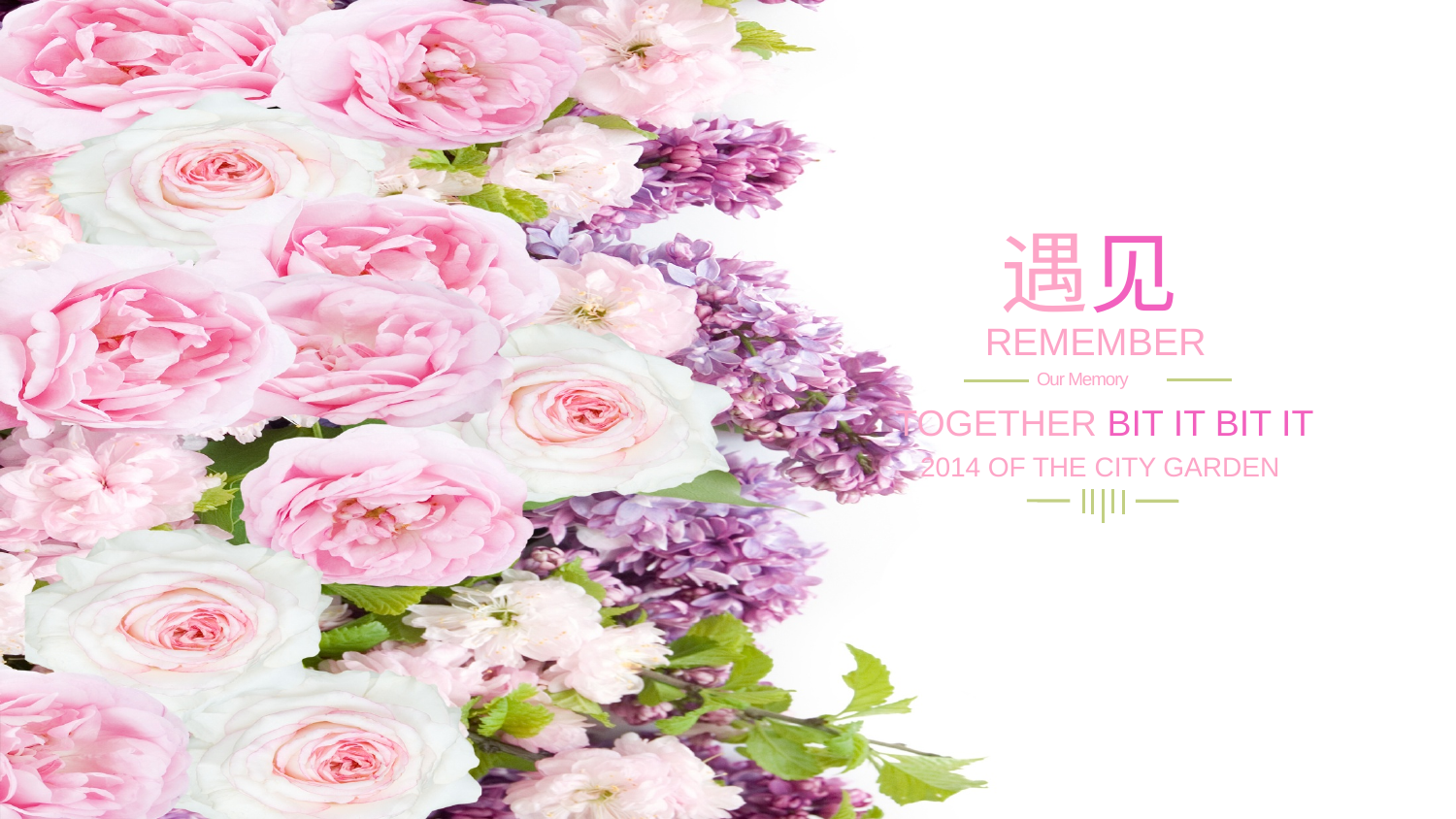

遇见
REMEMBER
Our Memory
TOGETHER BIT IT BIT IT
2014 OF THE CITY GARDEN